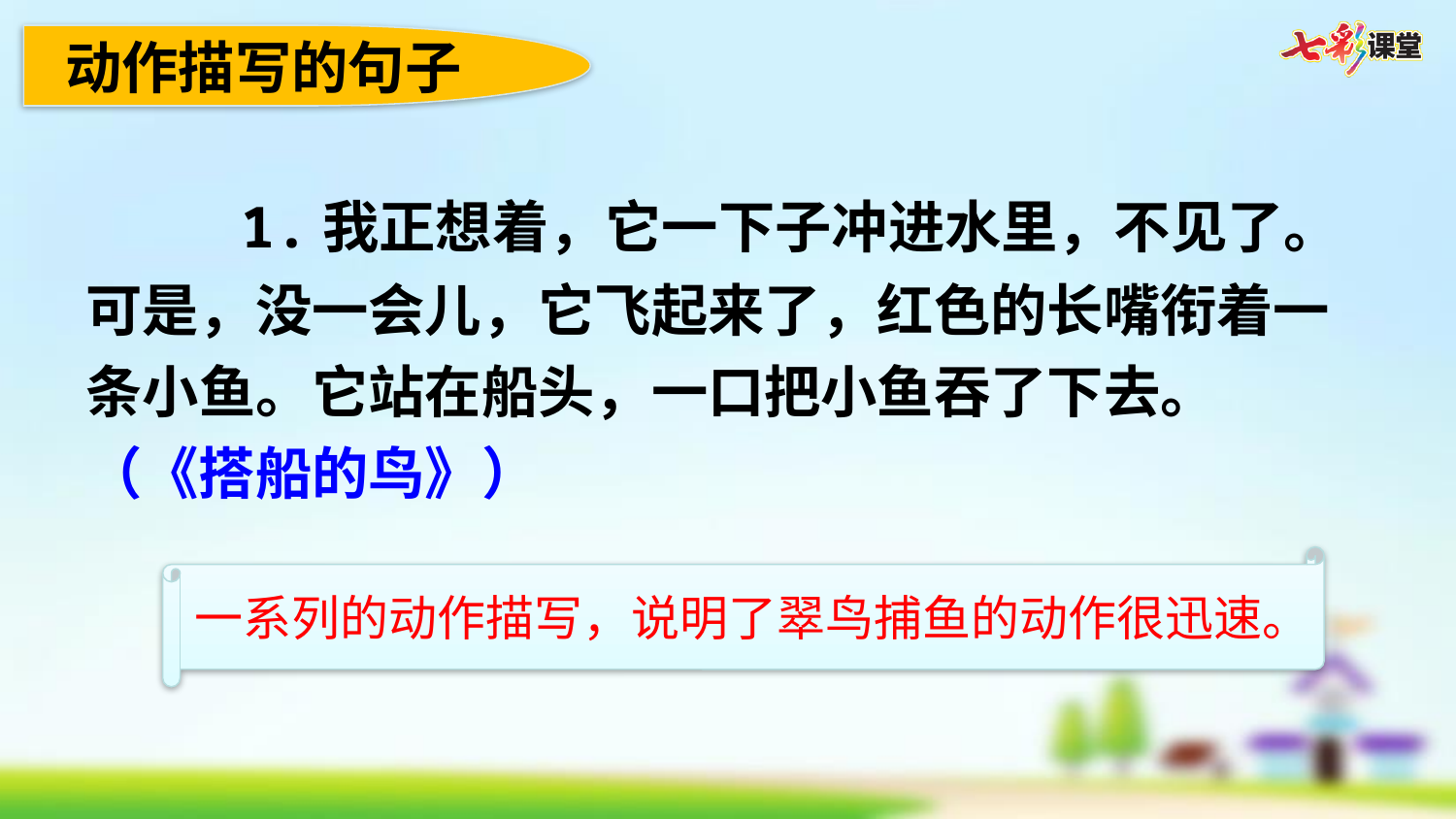

动作描写的句子
    1.我正想着，它一下子冲进水里，不见了。可是，没一会儿，它飞起来了，红色的长嘴衔着一条小鱼。它站在船头，一口把小鱼吞了下去。 （《搭船的鸟》）
一系列的动作描写，说明了翠鸟捕鱼的动作很迅速。